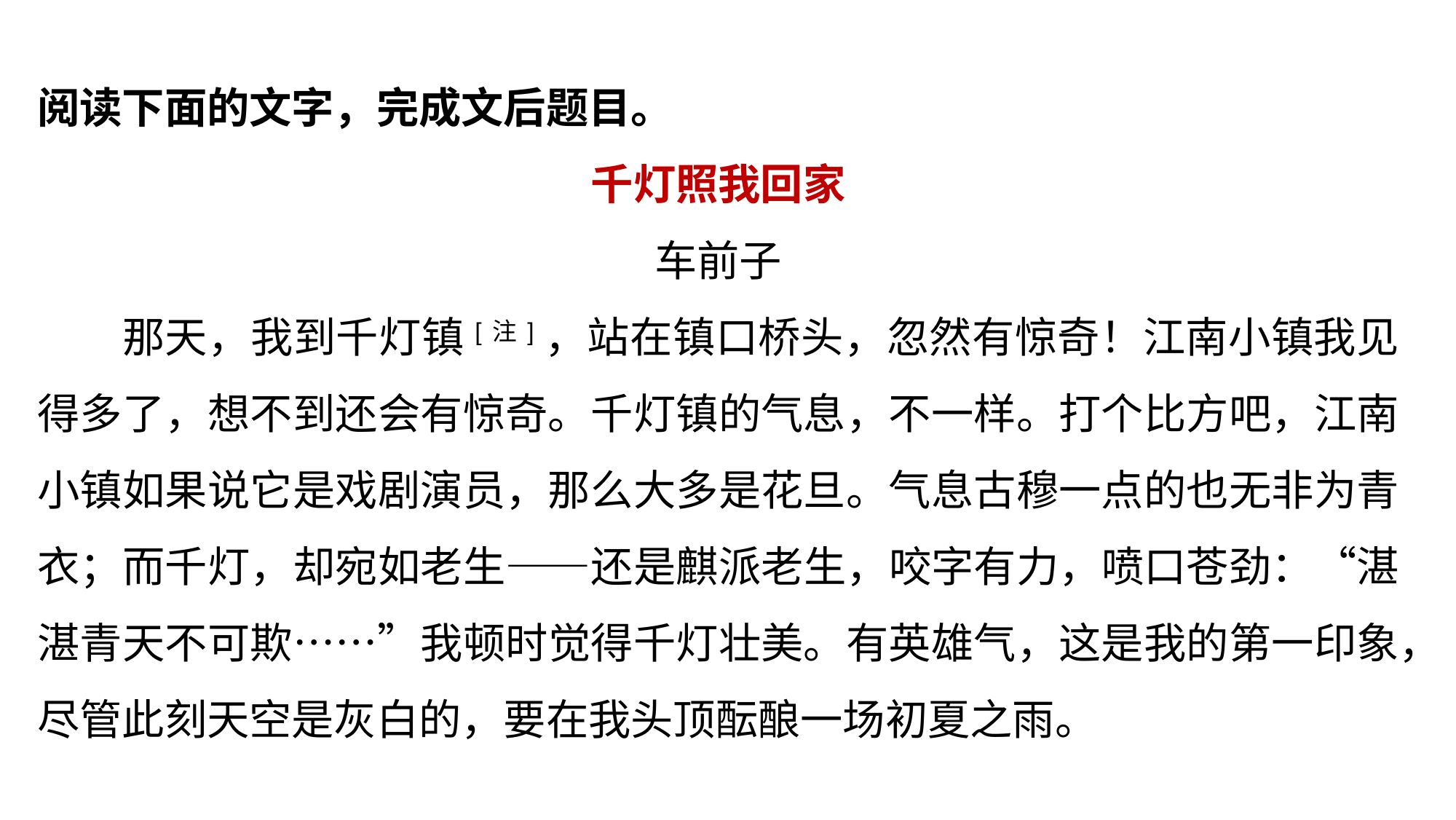

阅读下面的文字，完成文后题目。
千灯照我回家
车前子
那天，我到千灯镇[注]，站在镇口桥头，忽然有惊奇！江南小镇我见得多了，想不到还会有惊奇。千灯镇的气息，不一样。打个比方吧，江南小镇如果说它是戏剧演员，那么大多是花旦。气息古穆一点的也无非为青衣；而千灯，却宛如老生——还是麒派老生，咬字有力，喷口苍劲：“湛湛青天不可欺……”我顿时觉得千灯壮美。有英雄气，这是我的第一印象，尽管此刻天空是灰白的，要在我头顶酝酿一场初夏之雨。